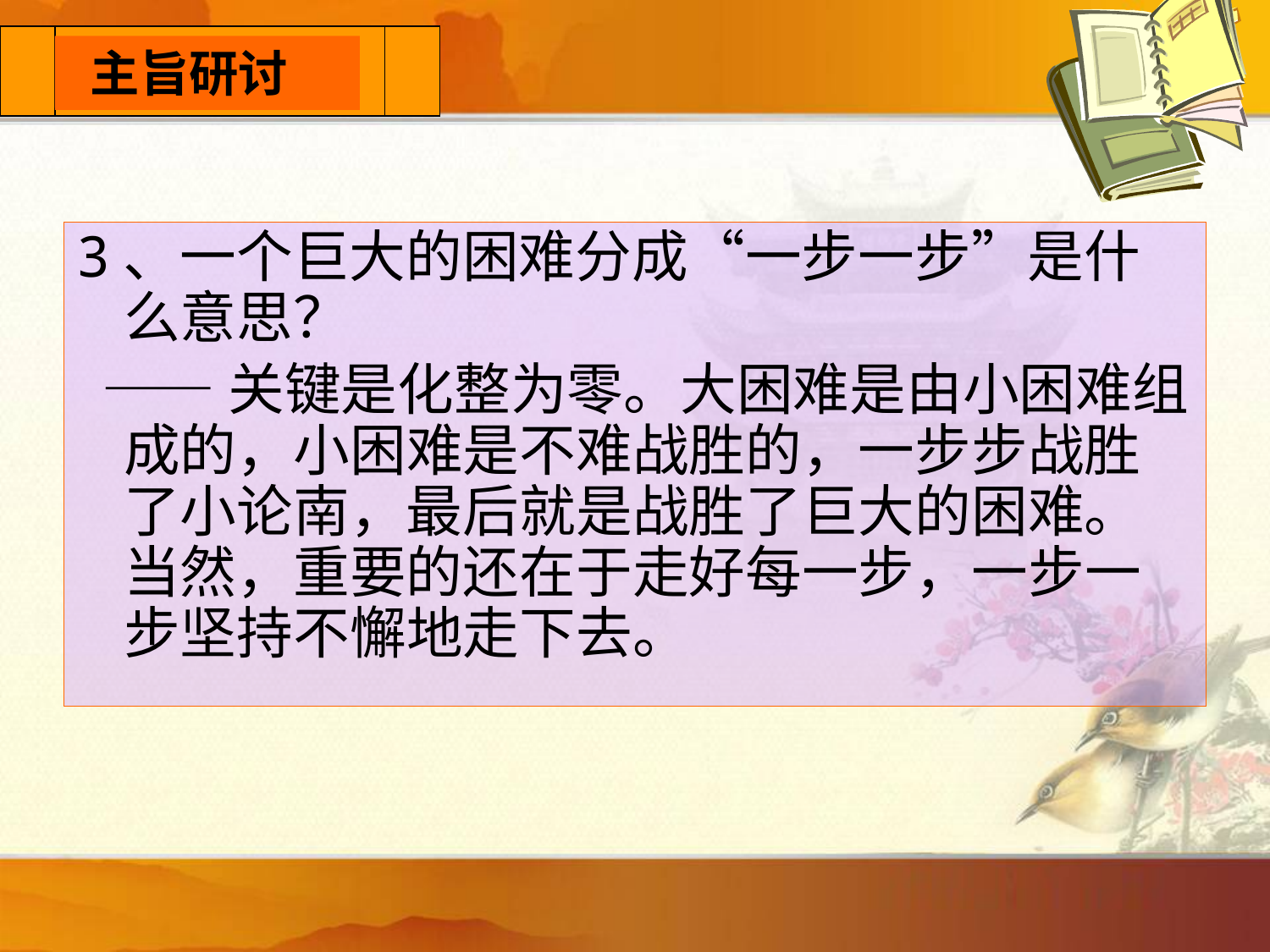

预习检查
 　小故事
 主旨研讨
3、一个巨大的困难分成“一步一步”是什么意思？
  ——关键是化整为零。大困难是由小困难组成的，小困难是不难战胜的，一步步战胜了小论南，最后就是战胜了巨大的困难。当然，重要的还在于走好每一步，一步一步坚持不懈地走下去。